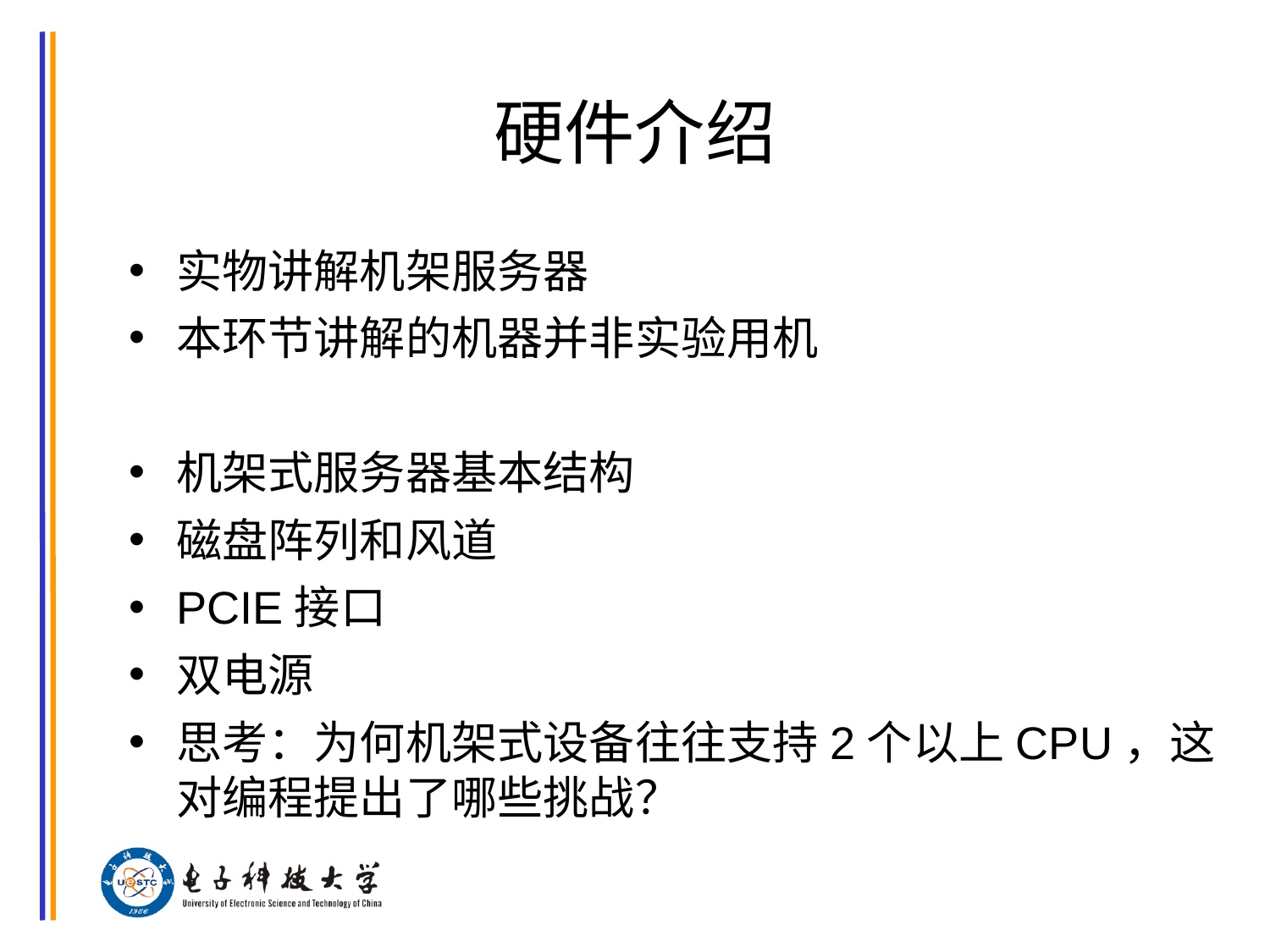

# 硬件介绍
实物讲解机架服务器
本环节讲解的机器并非实验用机

机架式服务器基本结构
磁盘阵列和风道
PCIE接口
双电源
思考：为何机架式设备往往支持2个以上CPU，这对编程提出了哪些挑战？
芯片